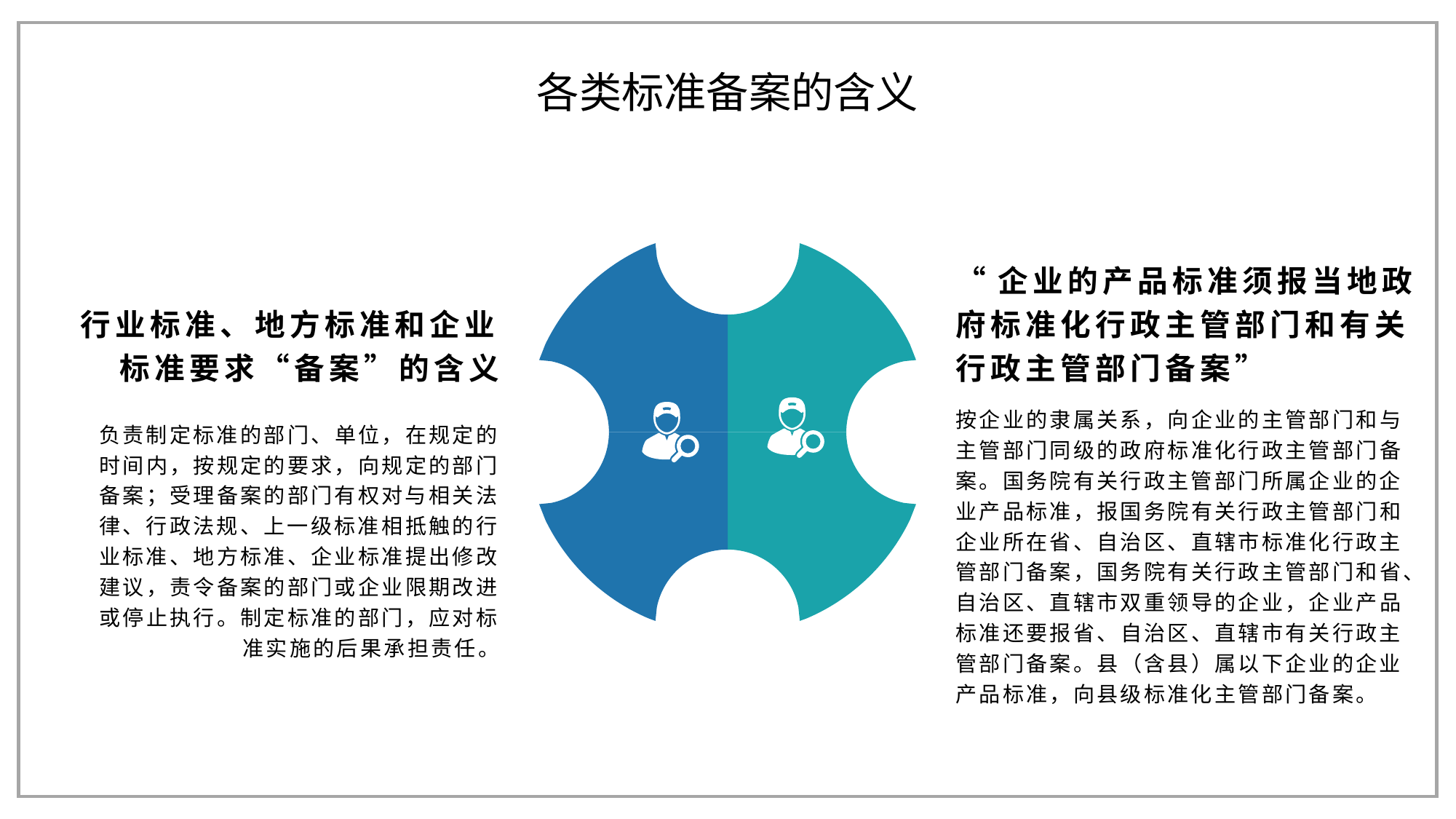

各类标准备案的含义

“企业的产品标准须报当地政府标准化行政主管部门和有关行政主管部门备案”
行业标准、地方标准和企业标准要求“备案”的含义
按企业的隶属关系，向企业的主管部门和与主管部门同级的政府标准化行政主管部门备案。国务院有关行政主管部门所属企业的企业产品标准，报国务院有关行政主管部门和企业所在省、自治区、直辖市标准化行政主管部门备案，国务院有关行政主管部门和省、自治区、直辖市双重领导的企业，企业产品标准还要报省、自治区、直辖市有关行政主管部门备案。县（含县）属以下企业的企业产品标准，向县级标准化主管部门备案。
负责制定标准的部门、单位，在规定的时间内，按规定的要求，向规定的部门备案；受理备案的部门有权对与相关法律、行政法规、上一级标准相抵触的行业标准、地方标准、企业标准提出修改建议，责令备案的部门或企业限期改进或停止执行。制定标准的部门，应对标准实施的后果承担责任。